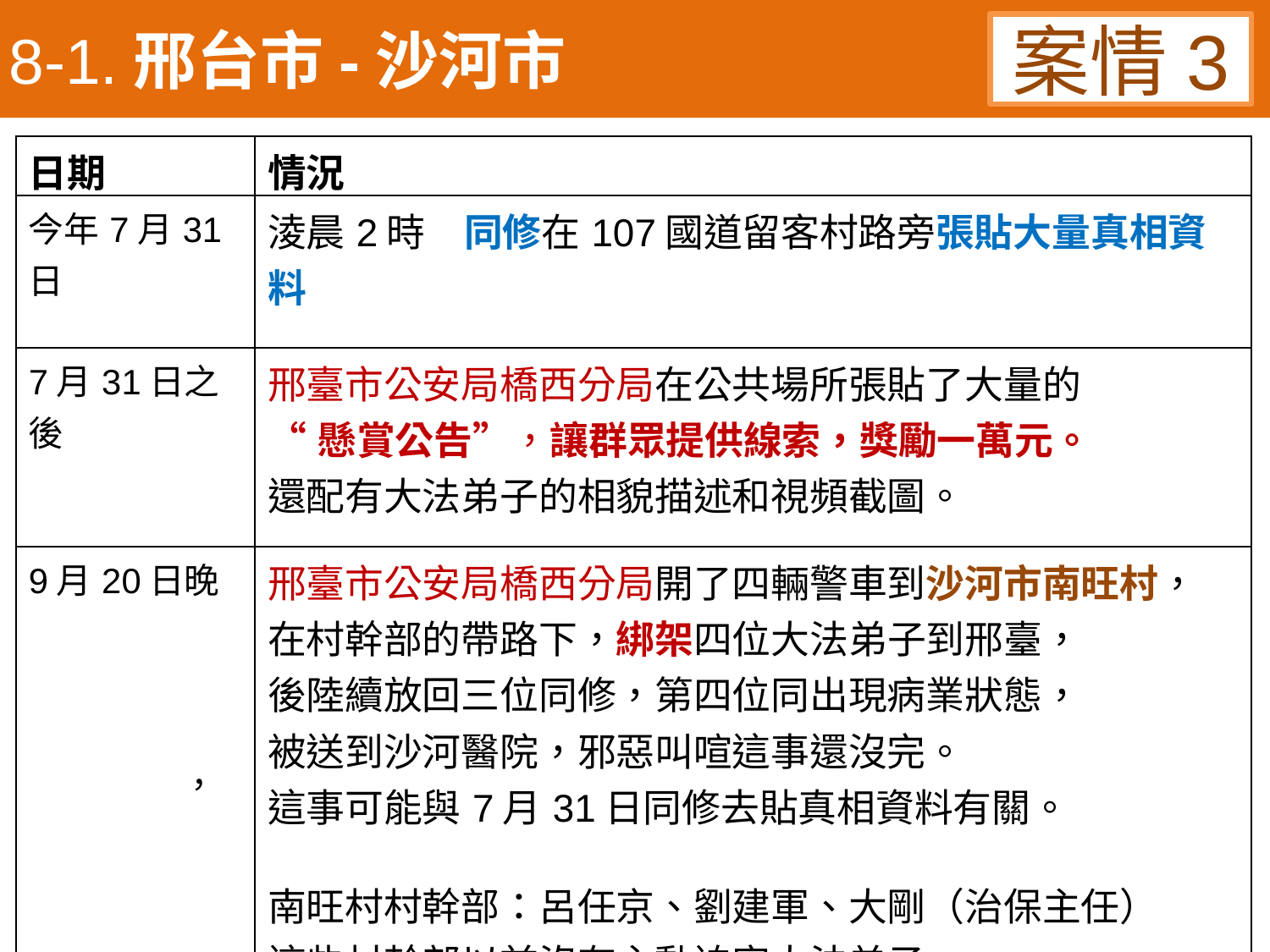

8-1.邢台市-沙河市
案情3
| 日期 | 情況 |
| --- | --- |
| 今年7月31日 | 淩晨2時，同修在107國道留客村路旁張貼大量真相資料 |
| 7月31日之後 | 邢臺市公安局橋西分局在公共場所張貼了大量的 “懸賞公告”，讓群眾提供線索，獎勵一萬元。 還配有大法弟子的相貌描述和視頻截圖。 |
| 9月20日晚 | 邢臺市公安局橋西分局開了四輛警車到沙河市南旺村， 在村幹部的帶路下，綁架四位大法弟子到邢臺， 後陸續放回三位同修，第四位同出現病業狀態， 被送到沙河醫院，邪惡叫喧這事還沒完。 這事可能與7月31日同修去貼真相資料有關。 南旺村村幹部：呂任京、劉建軍、大剛（治保主任） 這些村幹部以前沒有主動迫害大法弟子， 也沒有主動保護過大法弟子，還不是完全明白真相。 |
，